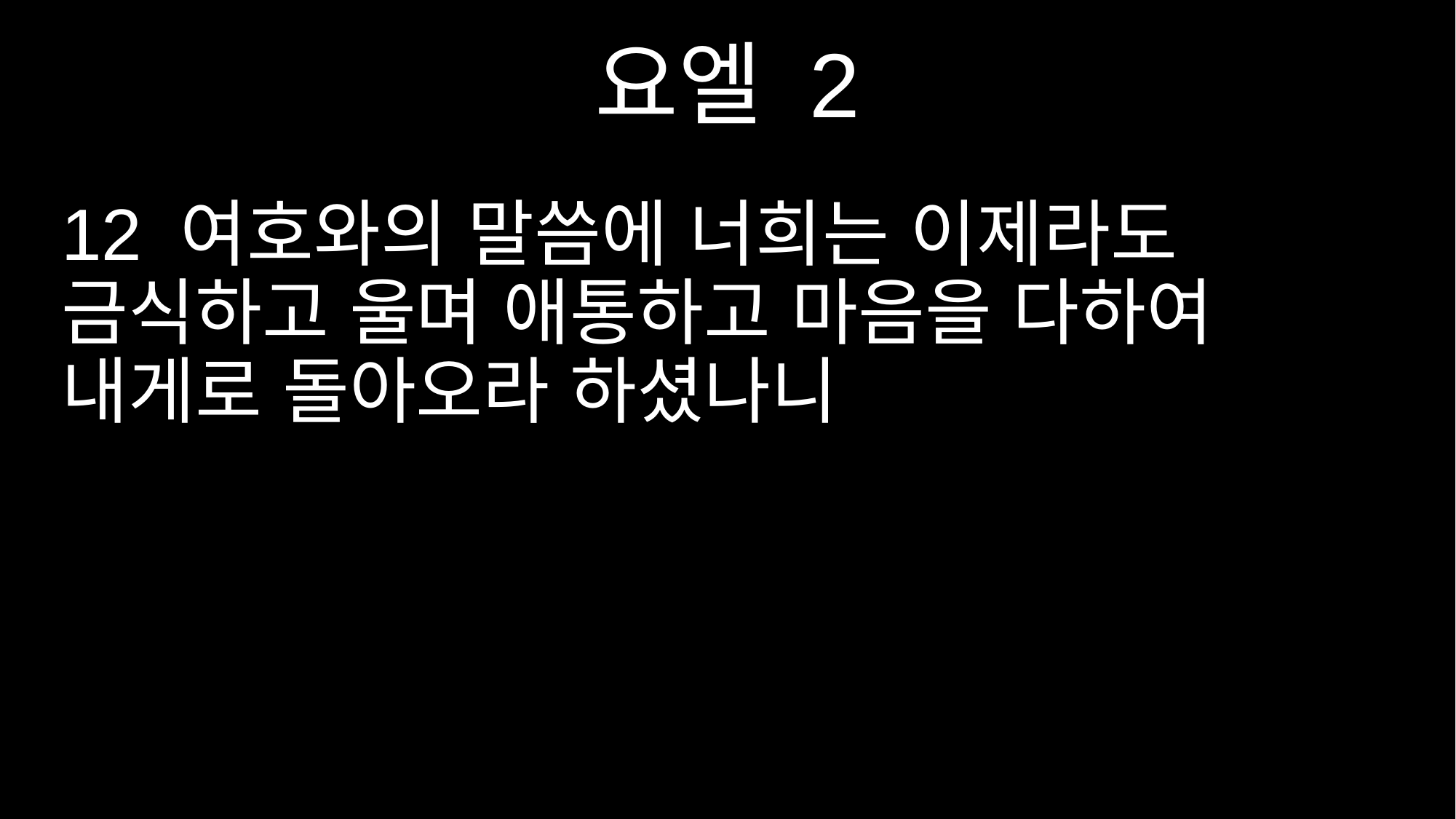

요엘 2
12 여호와의 말씀에 너희는 이제라도 금식하고 울며 애통하고 마음을 다하여 내게로 돌아오라 하셨나니